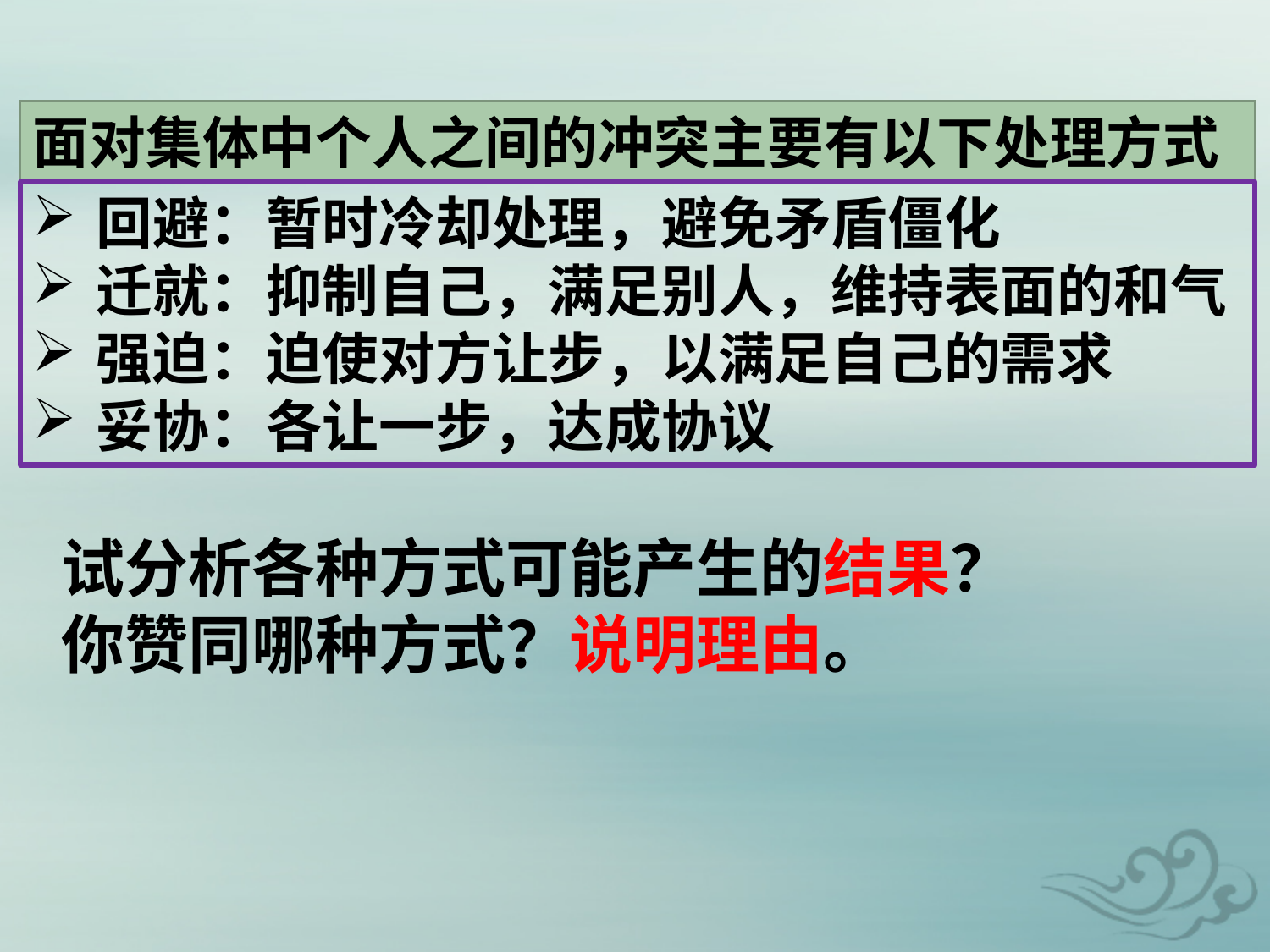

面对集体中个人之间的冲突主要有以下处理方式
回避：暂时冷却处理，避免矛盾僵化
迁就：抑制自己，满足别人，维持表面的和气
强迫：迫使对方让步，以满足自己的需求
妥协：各让一步，达成协议
试分析各种方式可能产生的结果？
你赞同哪种方式？说明理由。